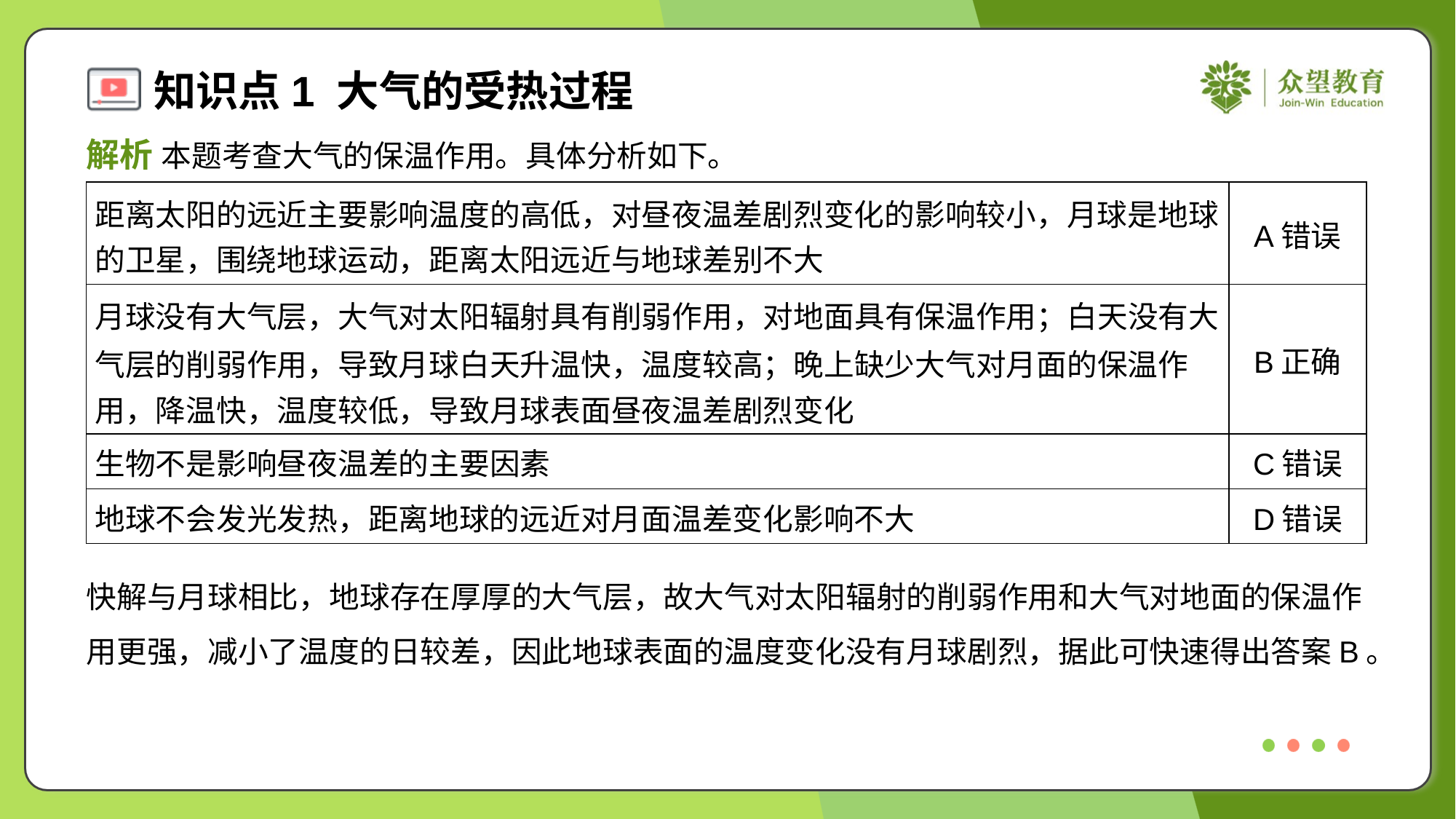

解析 本题考查大气的保温作用。具体分析如下。
| 距离太阳的远近主要影响温度的高低，对昼夜温差剧烈变化的影响较小，月球是地球 的卫星，围绕地球运动，距离太阳远近与地球差别不大 | A错误 |
| --- | --- |
| 月球没有大气层，大气对太阳辐射具有削弱作用，对地面具有保温作用；白天没有大 气层的削弱作用，导致月球白天升温快，温度较高；晚上缺少大气对月面的保温作 用，降温快，温度较低，导致月球表面昼夜温差剧烈变化 | B正确 |
| 生物不是影响昼夜温差的主要因素 | C错误 |
| 地球不会发光发热，距离地球的远近对月面温差变化影响不大 | D错误 |
快解与月球相比，地球存在厚厚的大气层，故大气对太阳辐射的削弱作用和大气对地面的保温作
用更强，减小了温度的日较差，因此地球表面的温度变化没有月球剧烈，据此可快速得出答案B。